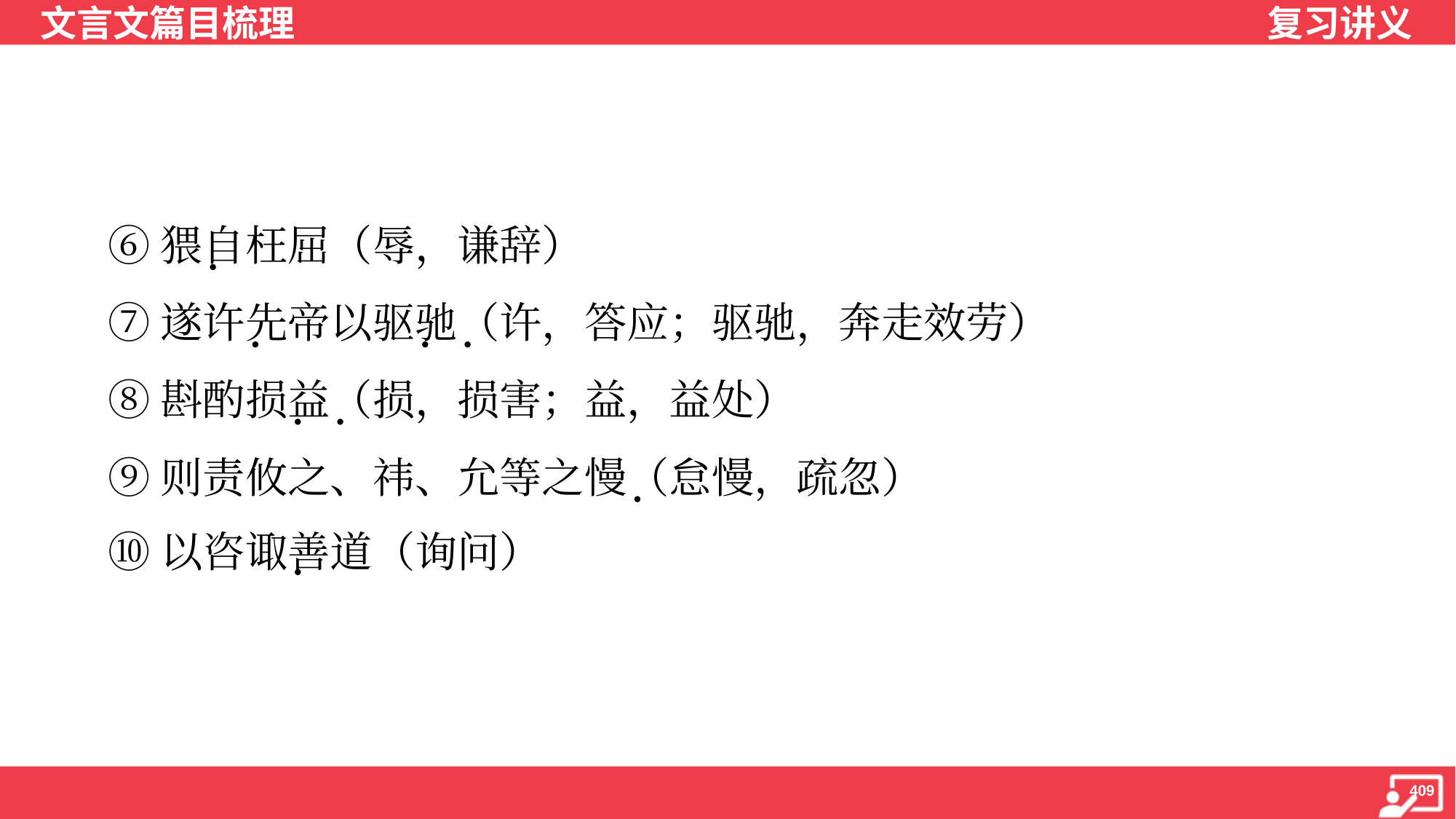

⑥猥自枉屈（辱，谦辞）
    ⑦遂许先帝以驱驰（许，答应；驱驰，奔走效劳）
    ⑧斟酌损益（损，损害；益，益处）
    ⑨则责攸之、祎、允等之慢（怠慢，疏忽）
    ⑩以咨诹善道（询问）